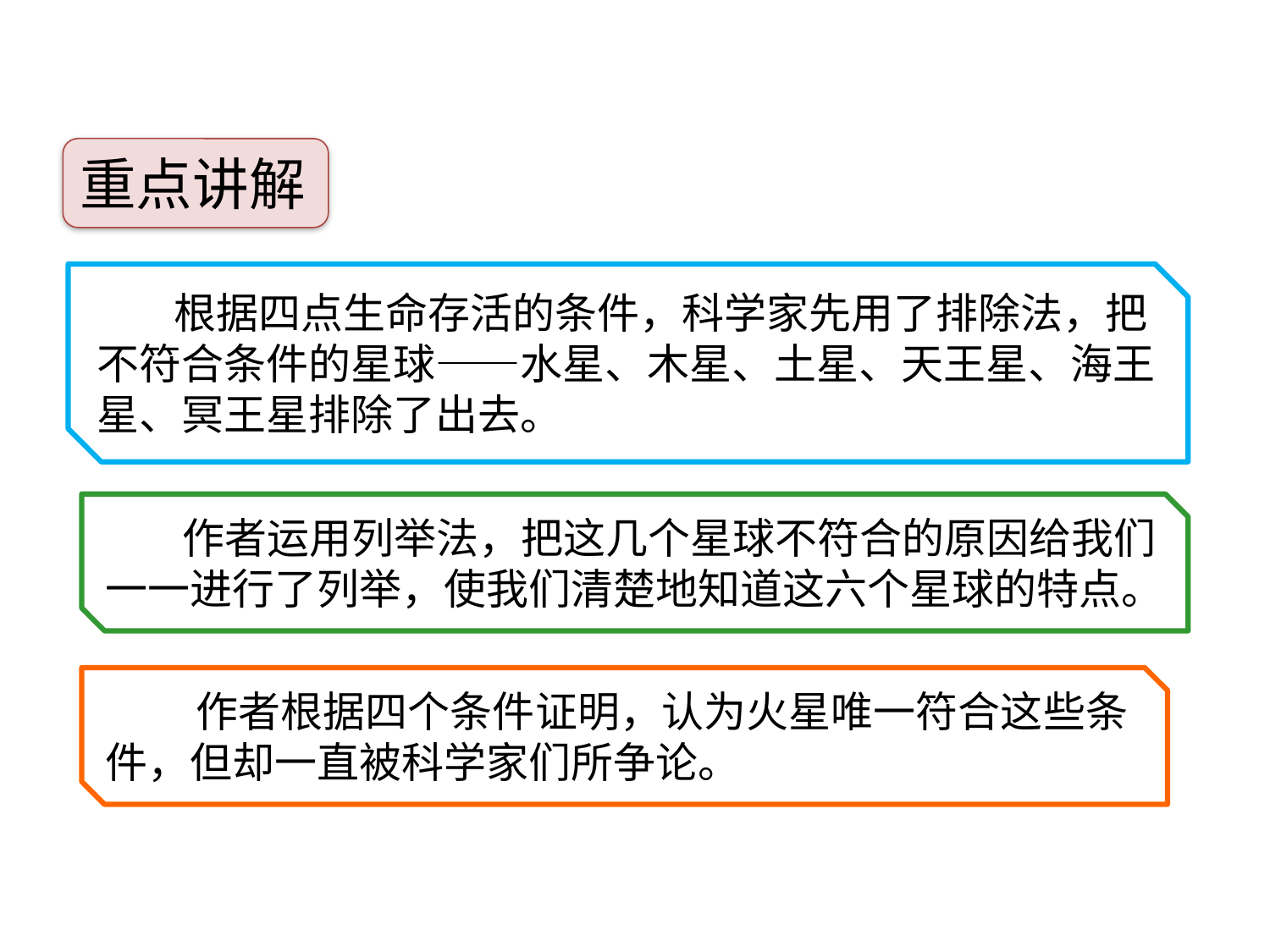

重点讲解
       根据四点生命存活的条件，科学家先用了排除法，把不符合条件的星球——水星、木星、土星、天王星、海王星、冥王星排除了出去。
       作者运用列举法，把这几个星球不符合的原因给我们一一进行了列举，使我们清楚地知道这六个星球的特点。
    作者根据四个条件证明，认为火星唯一符合这些条件，但却一直被科学家们所争论。